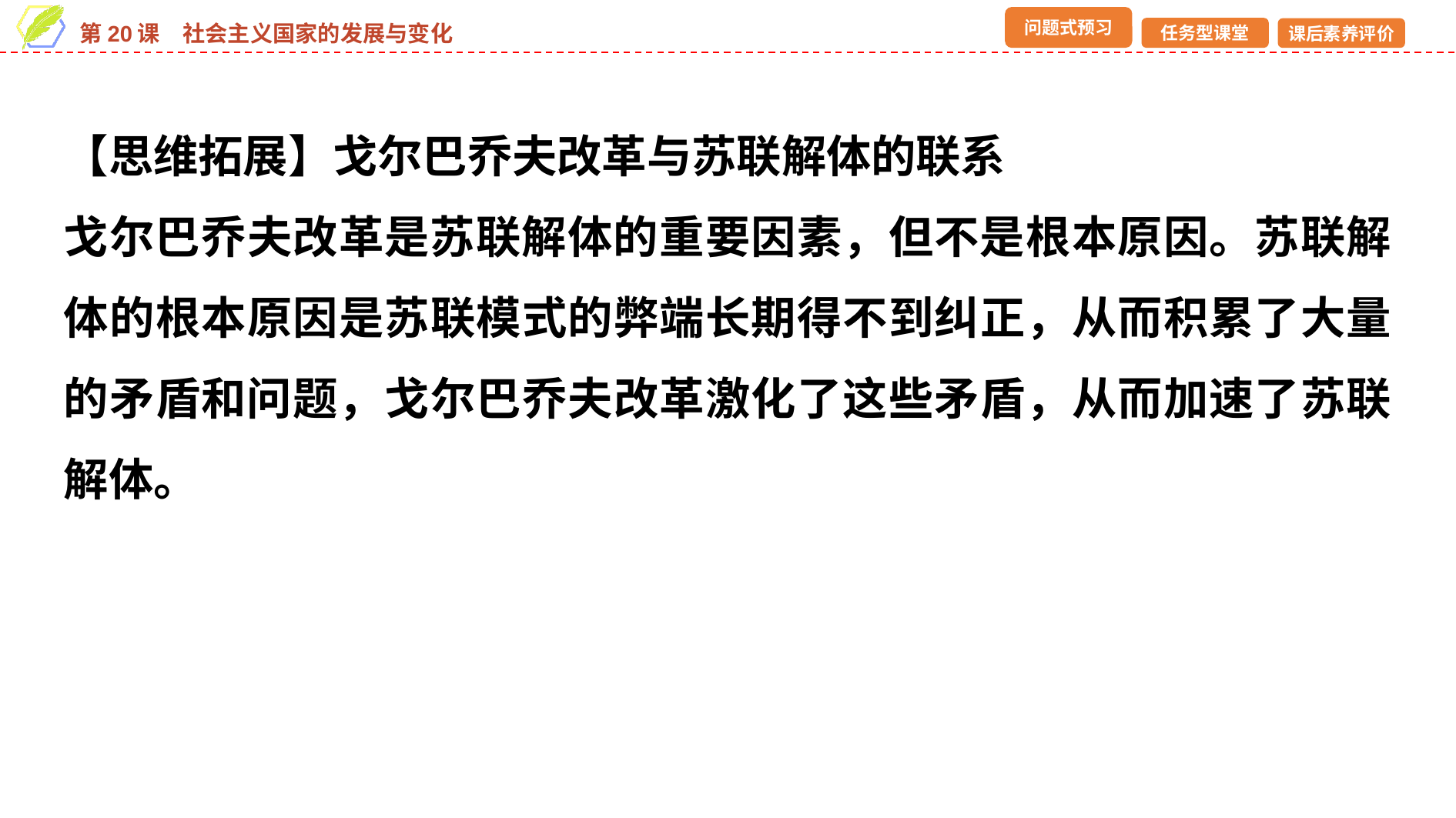

【思维拓展】戈尔巴乔夫改革与苏联解体的联系
戈尔巴乔夫改革是苏联解体的重要因素，但不是根本原因。苏联解体的根本原因是苏联模式的弊端长期得不到纠正，从而积累了大量的矛盾和问题，戈尔巴乔夫改革激化了这些矛盾，从而加速了苏联解体。